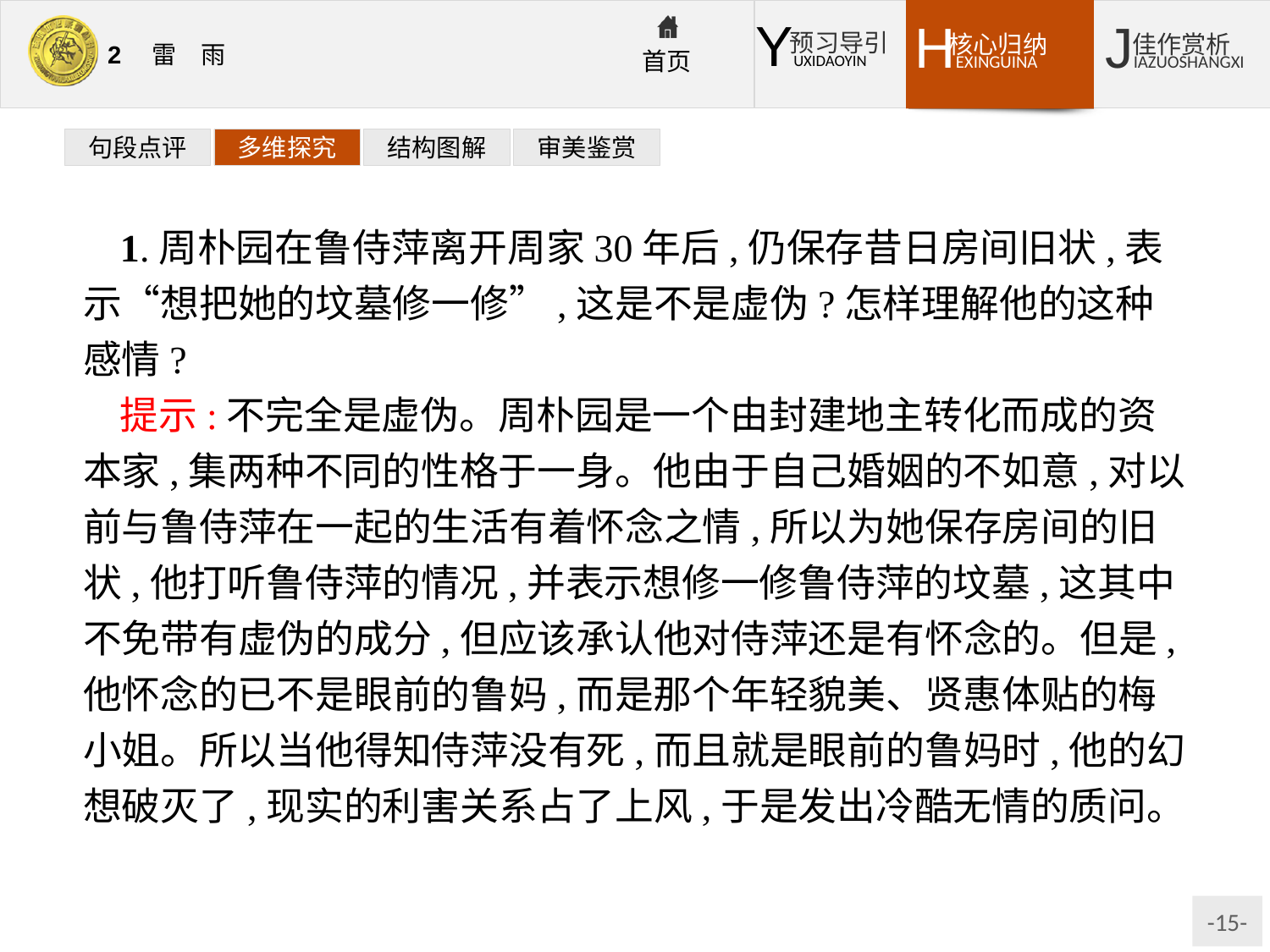

句段点评
多维探究
结构图解
审美鉴赏
1.周朴园在鲁侍萍离开周家30年后,仍保存昔日房间旧状,表示“想把她的坟墓修一修”,这是不是虚伪?怎样理解他的这种感情?
提示:不完全是虚伪。周朴园是一个由封建地主转化而成的资本家,集两种不同的性格于一身。他由于自己婚姻的不如意,对以前与鲁侍萍在一起的生活有着怀念之情,所以为她保存房间的旧状,他打听鲁侍萍的情况,并表示想修一修鲁侍萍的坟墓,这其中不免带有虚伪的成分,但应该承认他对侍萍还是有怀念的。但是,他怀念的已不是眼前的鲁妈,而是那个年轻貌美、贤惠体贴的梅小姐。所以当他得知侍萍没有死,而且就是眼前的鲁妈时,他的幻想破灭了,现实的利害关系占了上风,于是发出冷酷无情的质问。